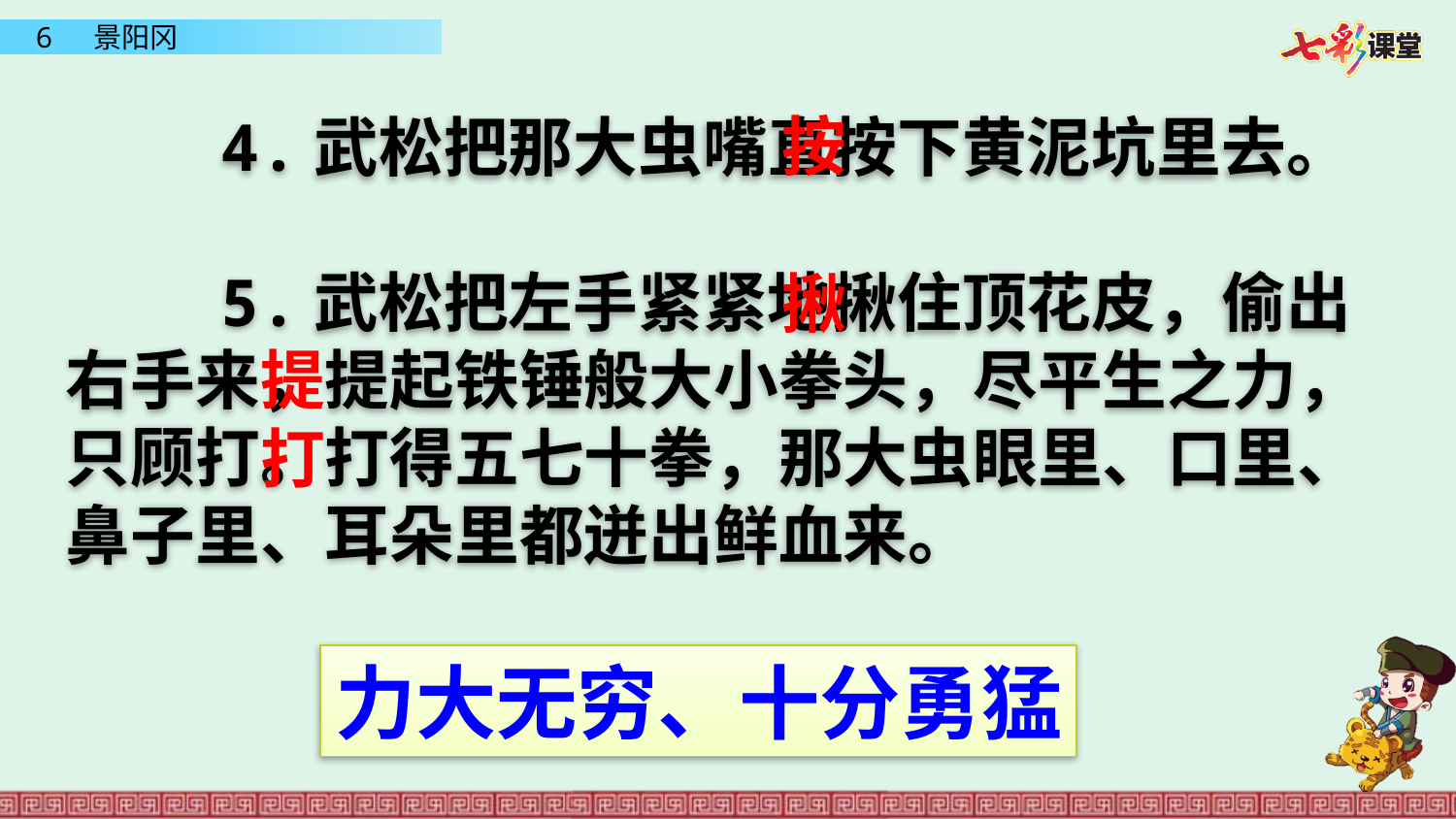

按
    4.武松把那大虫嘴直按下黄泥坑里去。

    5.武松把左手紧紧地揪住顶花皮，偷出右手来，提起铁锤般大小拳头，尽平生之力，只顾打。打得五七十拳，那大虫眼里、口里、鼻子里、耳朵里都迸出鲜血来。
揪
提
打
力大无穷、十分勇猛